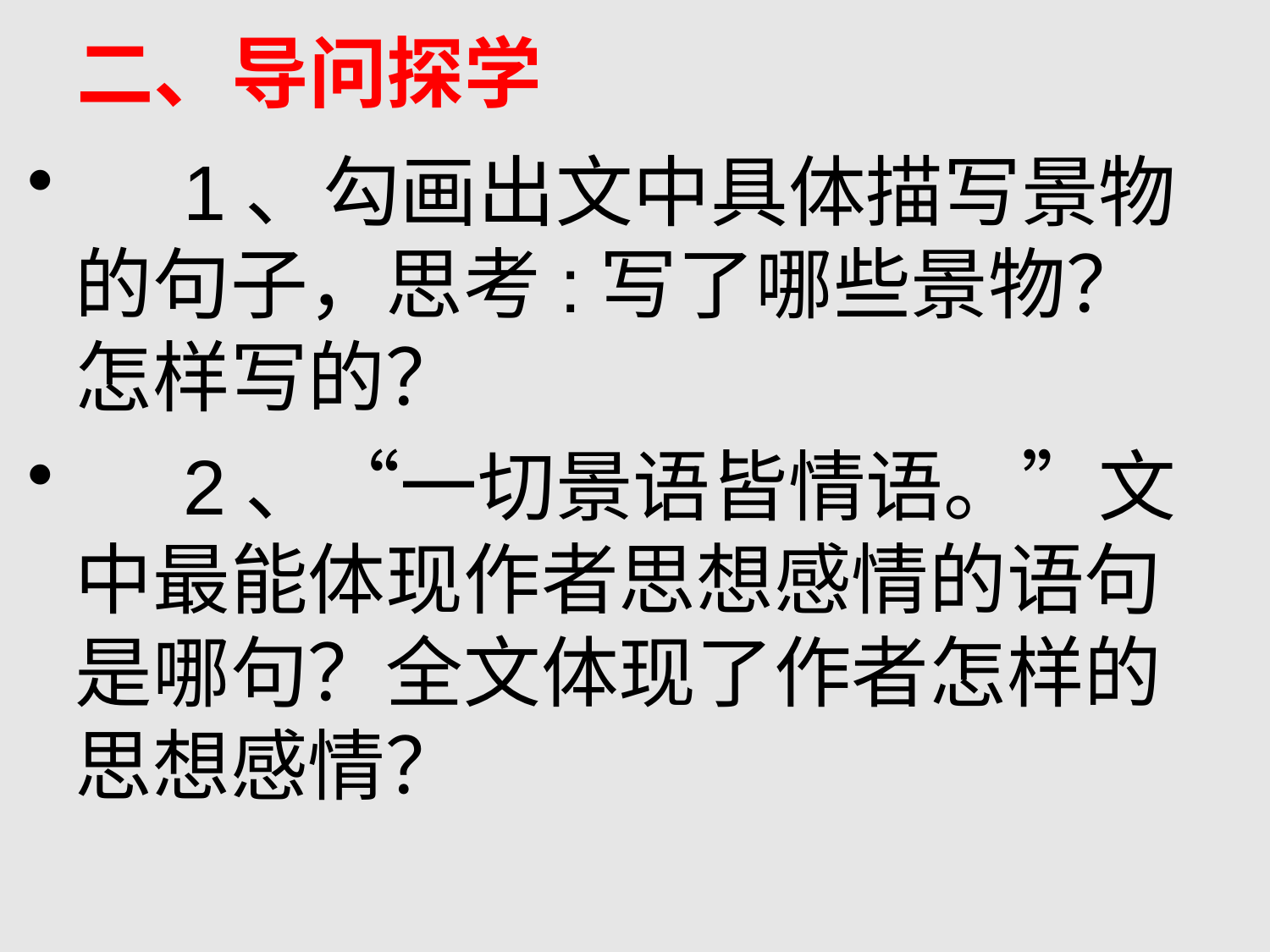

# 二、导问探学
     1、勾画出文中具体描写景物的句子，思考:写了哪些景物？怎样写的？
     2、“一切景语皆情语。”文中最能体现作者思想感情的语句是哪句？全文体现了作者怎样的思想感情？